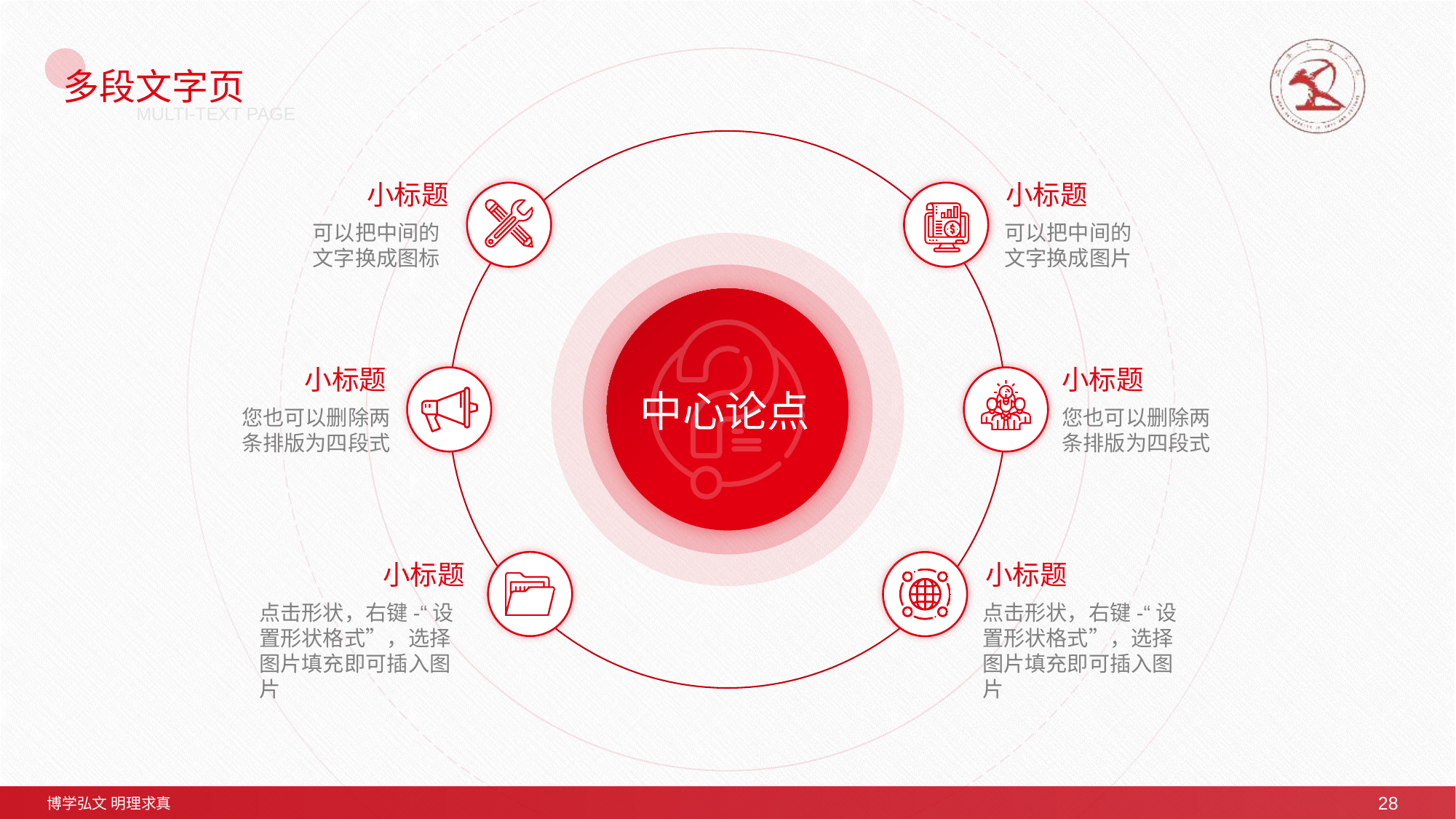

# 多段文字页
MULTI-TEXT PAGE

小标题
可以把中间的文字换成图标
小标题

可以把中间的文字换成图片

小标题
小标题

中心论点

您也可以删除两条排版为四段式
您也可以删除两条排版为四段式

小标题
小标题

点击形状，右键-“设置形状格式”，选择图片填充即可插入图片
点击形状，右键-“设置形状格式”，选择图片填充即可插入图片